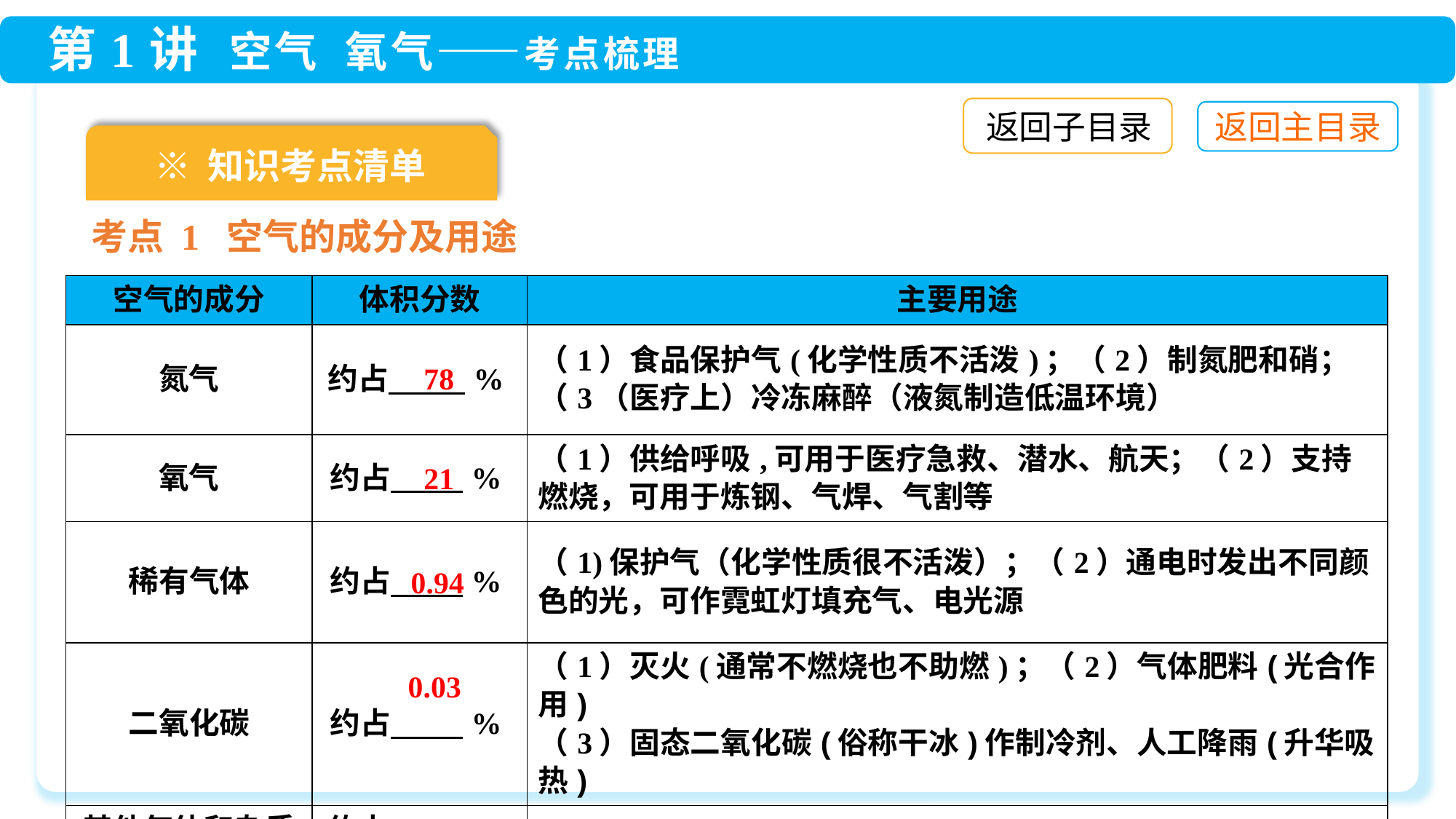

返回子目录
※ 知识考点清单
考点 1  空气的成分及用途
| 空气的成分 | 体积分数 | 主要用途 |
| --- | --- | --- |
| 氮气 | 约占 % | （1）食品保护气(化学性质不活泼)；（2）制氮肥和硝；（3（医疗上）冷冻麻醉（液氮制造低温环境） |
| 氧气 | 约占 　 % | （1）供给呼吸,可用于医疗急救、潜水、航天；（2）支持燃烧，可用于炼钢、气焊、气割等 |
| 稀有气体 | 约占 　 % | （1)保护气（化学性质很不活泼）；（2）通电时发出不同颜色的光，可作霓虹灯填充气、电光源 |
| 二氧化碳 | 约占　   % | （1）灭火(通常不燃烧也不助燃)；（2）气体肥料(光合作用) （3）固态二氧化碳(俗称干冰)作制冷剂、人工降雨(升华吸热) |
| 其他气体和杂质 | 约占 0.03 % | — |

78
21
0.94
0.03